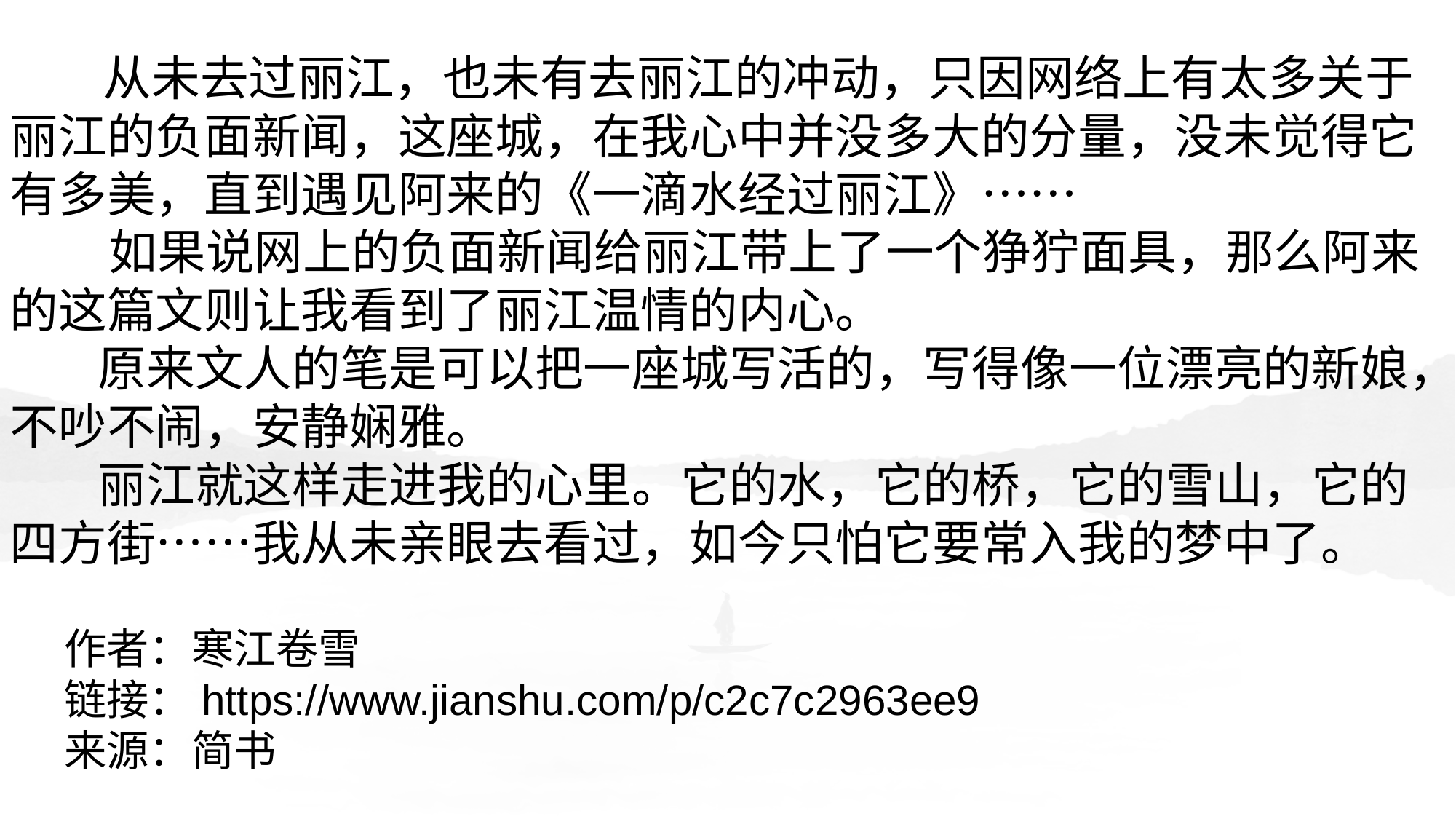

从未去过丽江，也未有去丽江的冲动，只因网络上有太多关于丽江的负面新闻，这座城，在我心中并没多大的分量，没未觉得它有多美，直到遇见阿来的《一滴水经过丽江》……
   如果说网上的负面新闻给丽江带上了一个狰狞面具，那么阿来的这篇文则让我看到了丽江温情的内心。
  原来文人的笔是可以把一座城写活的，写得像一位漂亮的新娘，不吵不闹，安静娴雅。
  丽江就这样走进我的心里。它的水，它的桥，它的雪山，它的四方街……我从未亲眼去看过，如今只怕它要常入我的梦中了。

作者：寒江卷雪
链接：https://www.jianshu.com/p/c2c7c2963ee9
来源：简书